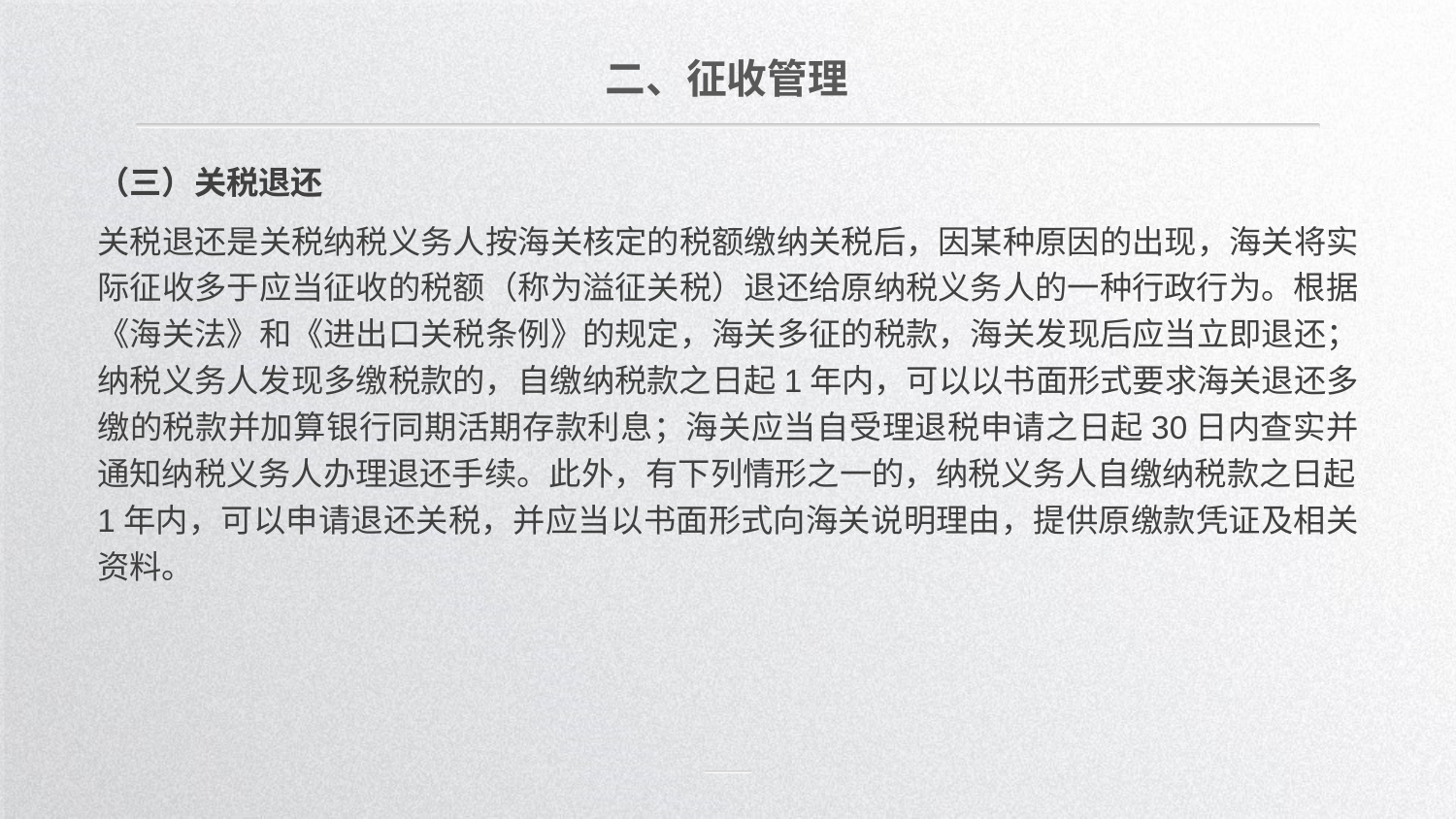

二、征收管理
（三）关税退还
关税退还是关税纳税义务人按海关核定的税额缴纳关税后，因某种原因的出现，海关将实际征收多于应当征收的税额（称为溢征关税）退还给原纳税义务人的一种行政行为。根据《海关法》和《进出口关税条例》的规定，海关多征的税款，海关发现后应当立即退还；纳税义务人发现多缴税款的，自缴纳税款之日起1年内，可以以书面形式要求海关退还多缴的税款并加算银行同期活期存款利息；海关应当自受理退税申请之日起30日内查实并通知纳税义务人办理退还手续。此外，有下列情形之一的，纳税义务人自缴纳税款之日起1年内，可以申请退还关税，并应当以书面形式向海关说明理由，提供原缴款凭证及相关资料。